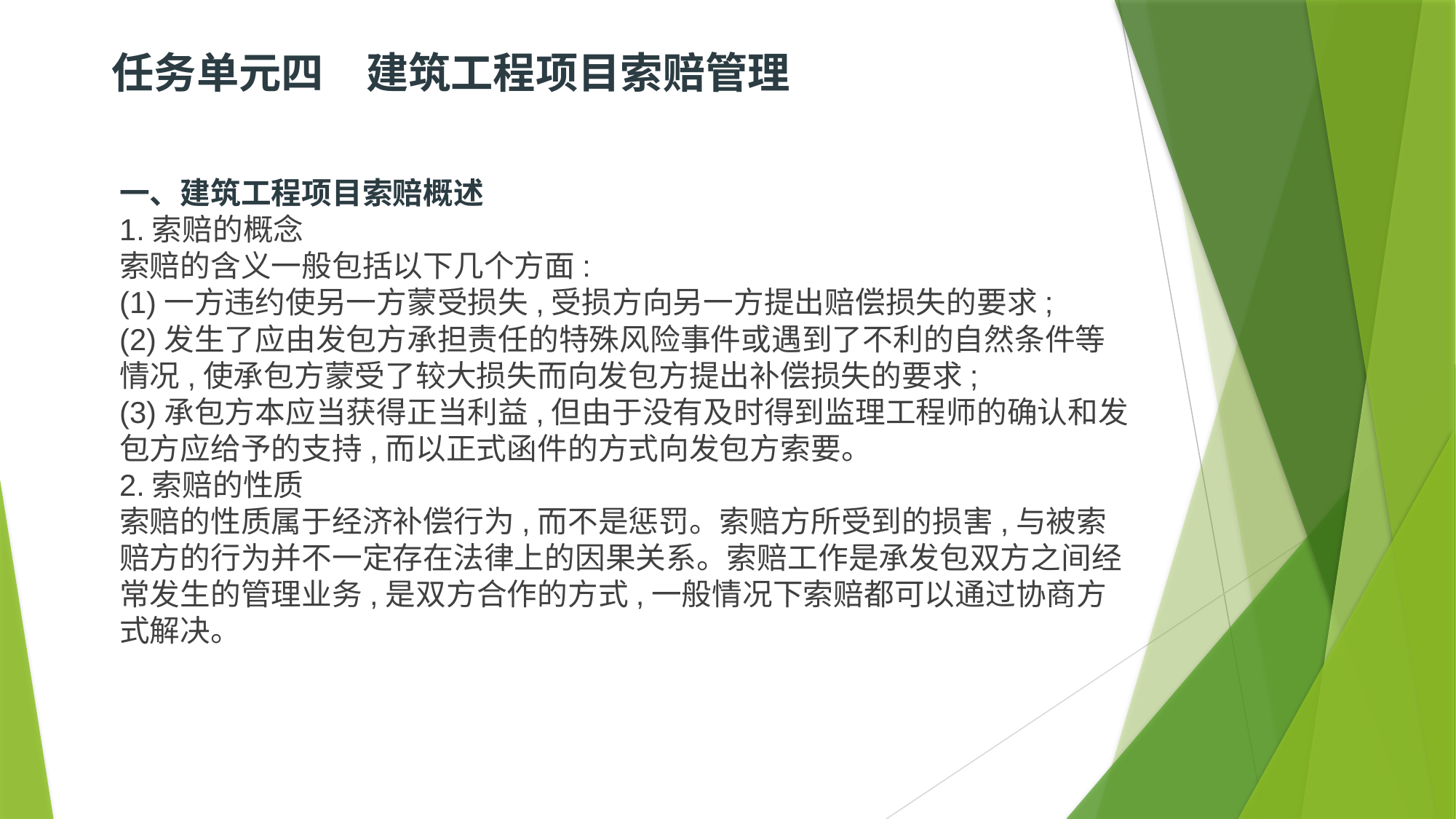

# 任务单元四　建筑工程项目索赔管理
一、建筑工程项目索赔概述
1.索赔的概念
索赔的含义一般包括以下几个方面:
(1)一方违约使另一方蒙受损失,受损方向另一方提出赔偿损失的要求;
(2)发生了应由发包方承担责任的特殊风险事件或遇到了不利的自然条件等情况,使承包方蒙受了较大损失而向发包方提出补偿损失的要求;
(3)承包方本应当获得正当利益,但由于没有及时得到监理工程师的确认和发包方应给予的支持,而以正式函件的方式向发包方索要。
2.索赔的性质
索赔的性质属于经济补偿行为,而不是惩罚。索赔方所受到的损害,与被索赔方的行为并不一定存在法律上的因果关系。索赔工作是承发包双方之间经常发生的管理业务,是双方合作的方式,一般情况下索赔都可以通过协商方式解决。